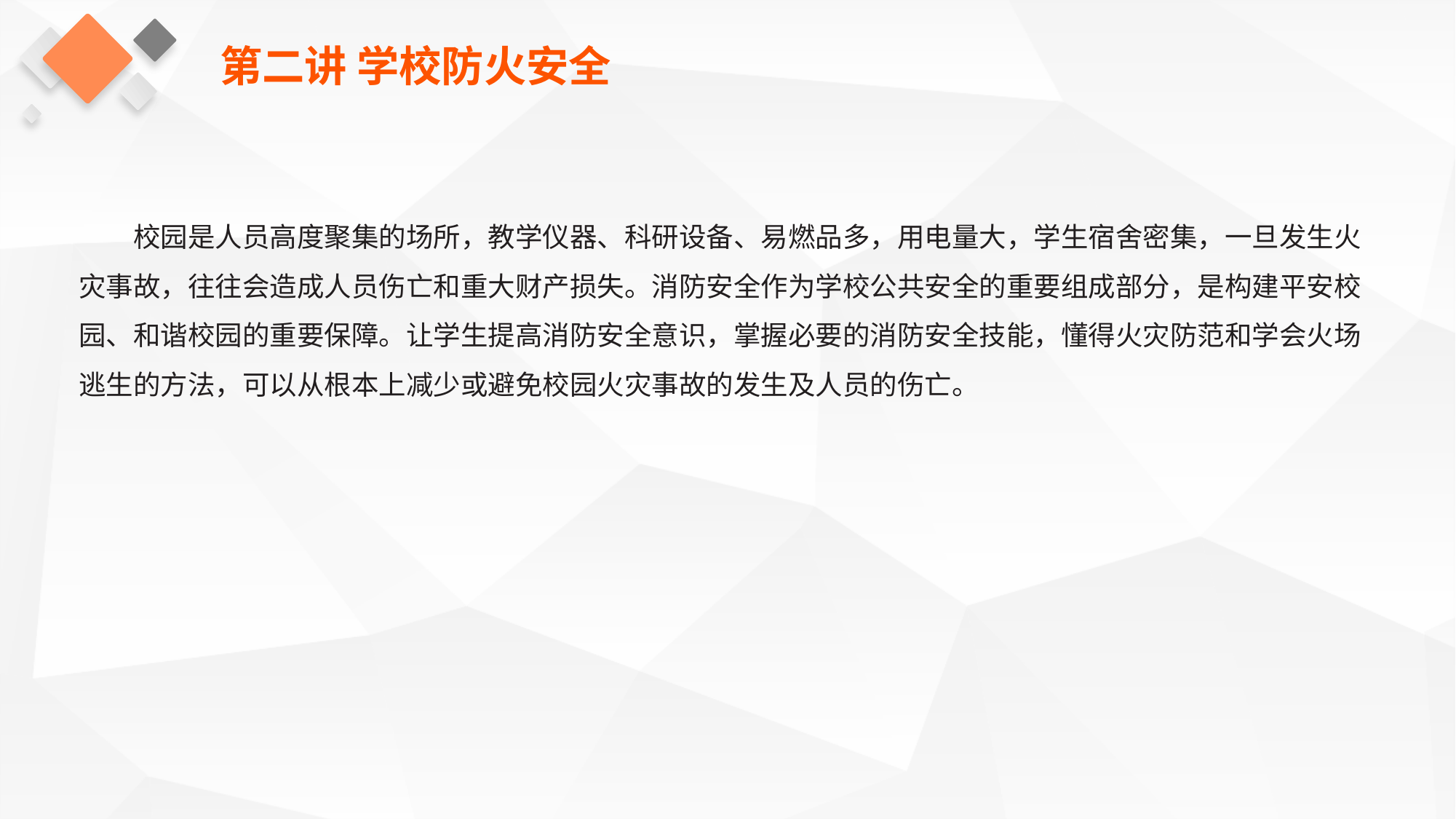

第二讲 学校防火安全

校园是人员高度聚集的场所，教学仪器、科研设备、易燃品多，用电量大，学生宿舍密集，一旦发生火灾事故，往往会造成人员伤亡和重大财产损失。消防安全作为学校公共安全的重要组成部分，是构建平安校园、和谐校园的重要保障。让学生提高消防安全意识，掌握必要的消防安全技能，懂得火灾防范和学会火场逃生的方法，可以从根本上减少或避免校园火灾事故的发生及人员的伤亡。